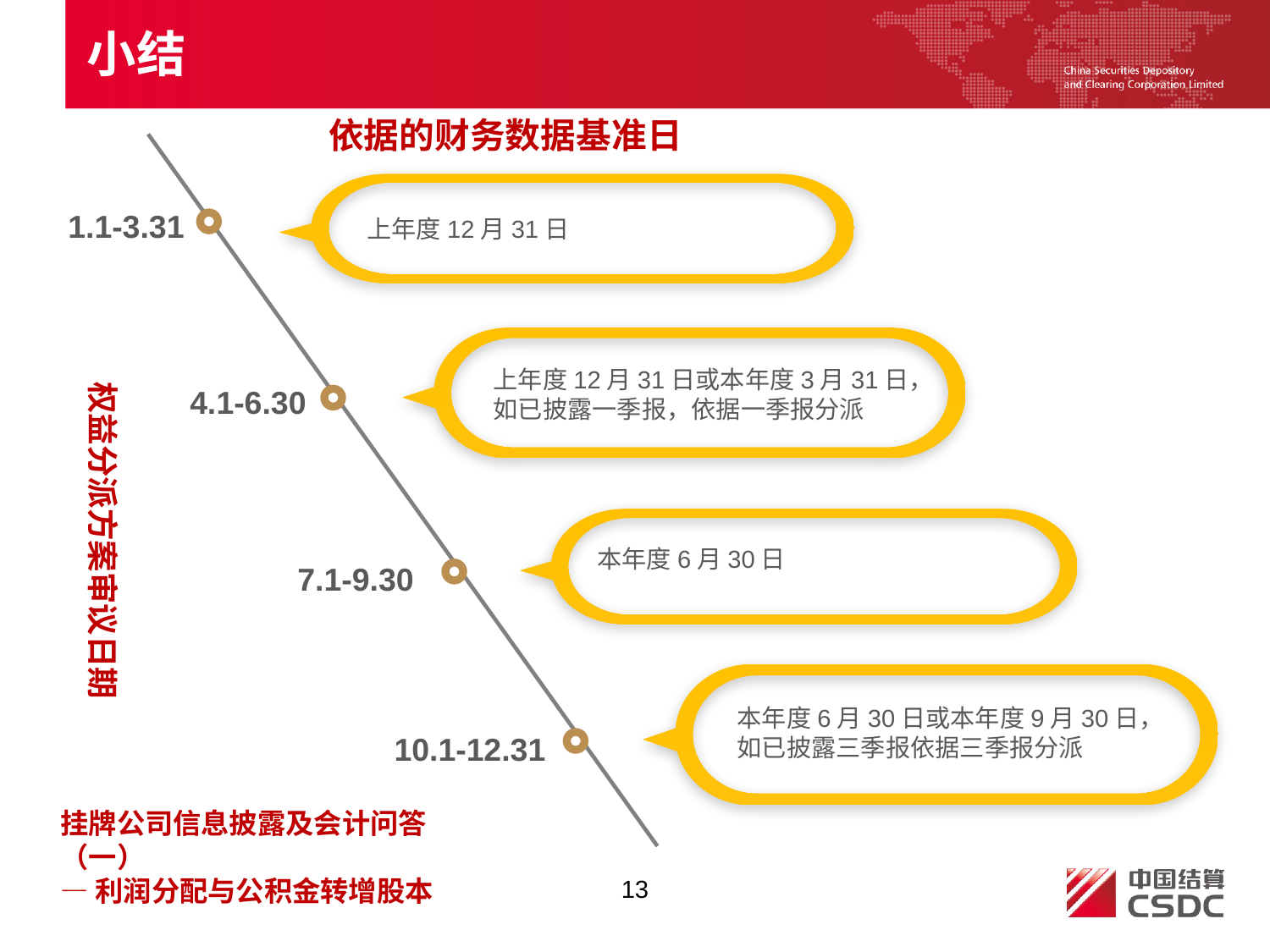

小结
依据的财务数据基准日

上年度12月31日
1.1-3.31

上年度12月31日或本年度3月31日，如已披露一季报，依据一季报分派
权益分派方案审议日期
4.1-6.30

本年度6月30日
7.1-9.30

本年度6月30日或本年度9月30日，如已披露三季报依据三季报分派
10.1-12.31

挂牌公司信息披露及会计问答（一）
—利润分配与公积金转增股本
13